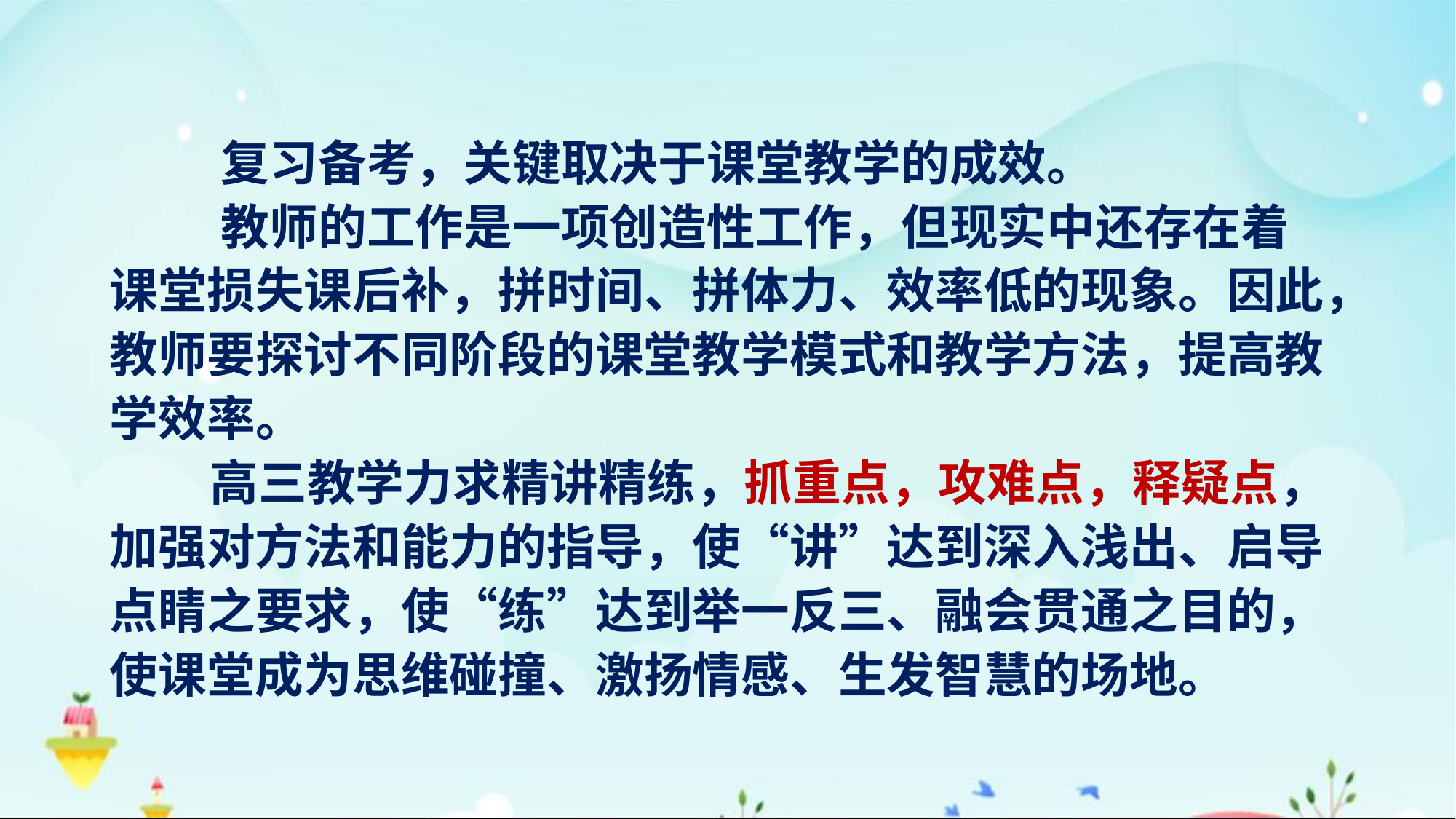

复习备考，关键取决于课堂教学的成效。
         教师的工作是一项创造性工作，但现实中还存在着课堂损失课后补，拼时间、拼体力、效率低的现象。因此，教师要探讨不同阶段的课堂教学模式和教学方法，提高教学效率。
        高三教学力求精讲精练，抓重点，攻难点，释疑点，加强对方法和能力的指导，使“讲”达到深入浅出、启导点睛之要求，使“练”达到举一反三、融会贯通之目的，使课堂成为思维碰撞、激扬情感、生发智慧的场地。